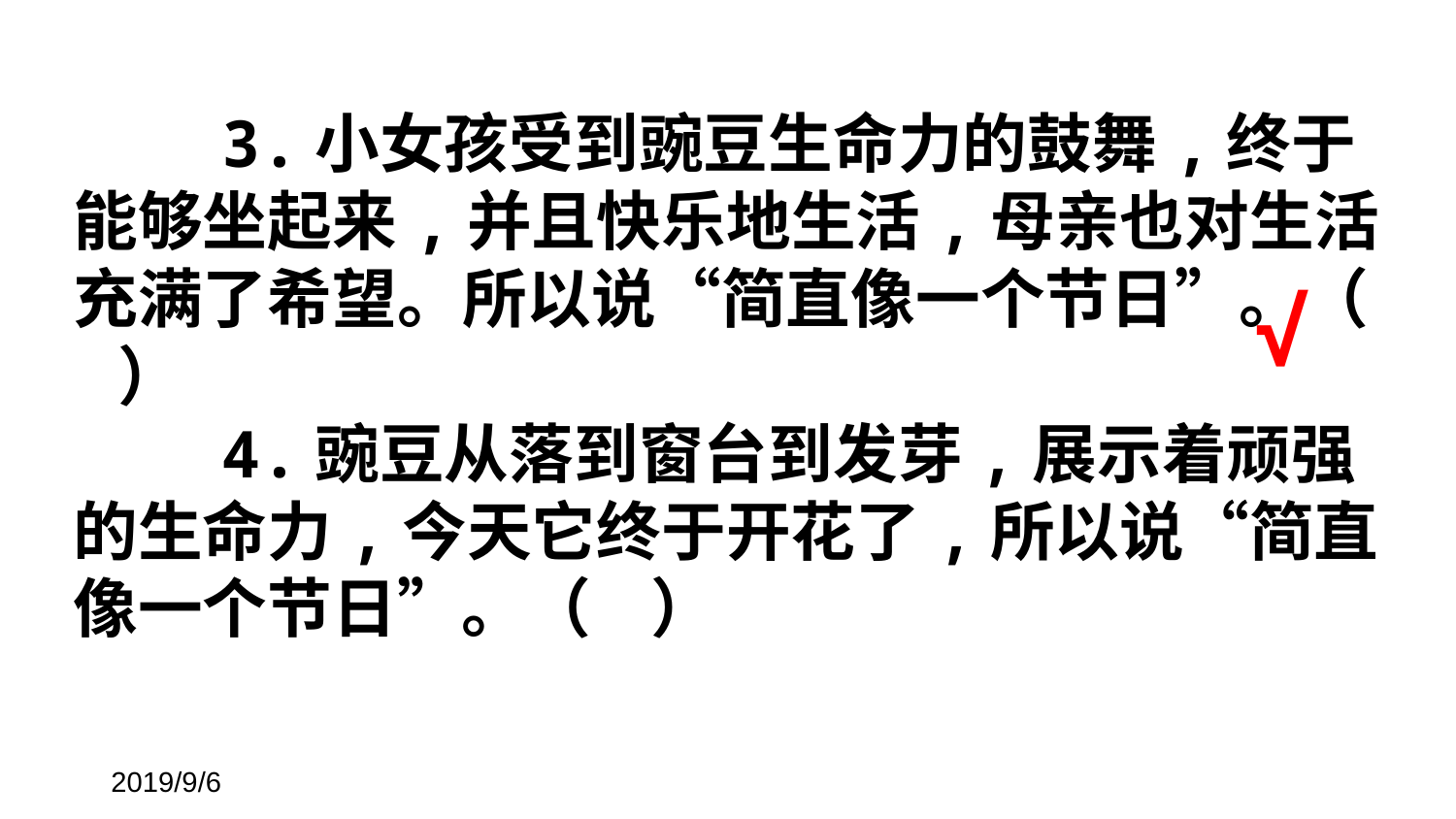

3.小女孩受到豌豆生命力的鼓舞,终于能够坐起来,并且快乐地生活,母亲也对生活充满了希望。所以说“简直像一个节日”。（    ）
   4.豌豆从落到窗台到发芽,展示着顽强的生命力,今天它终于开花了,所以说“简直像一个节日”。（    ）
√
2019/9/6
44